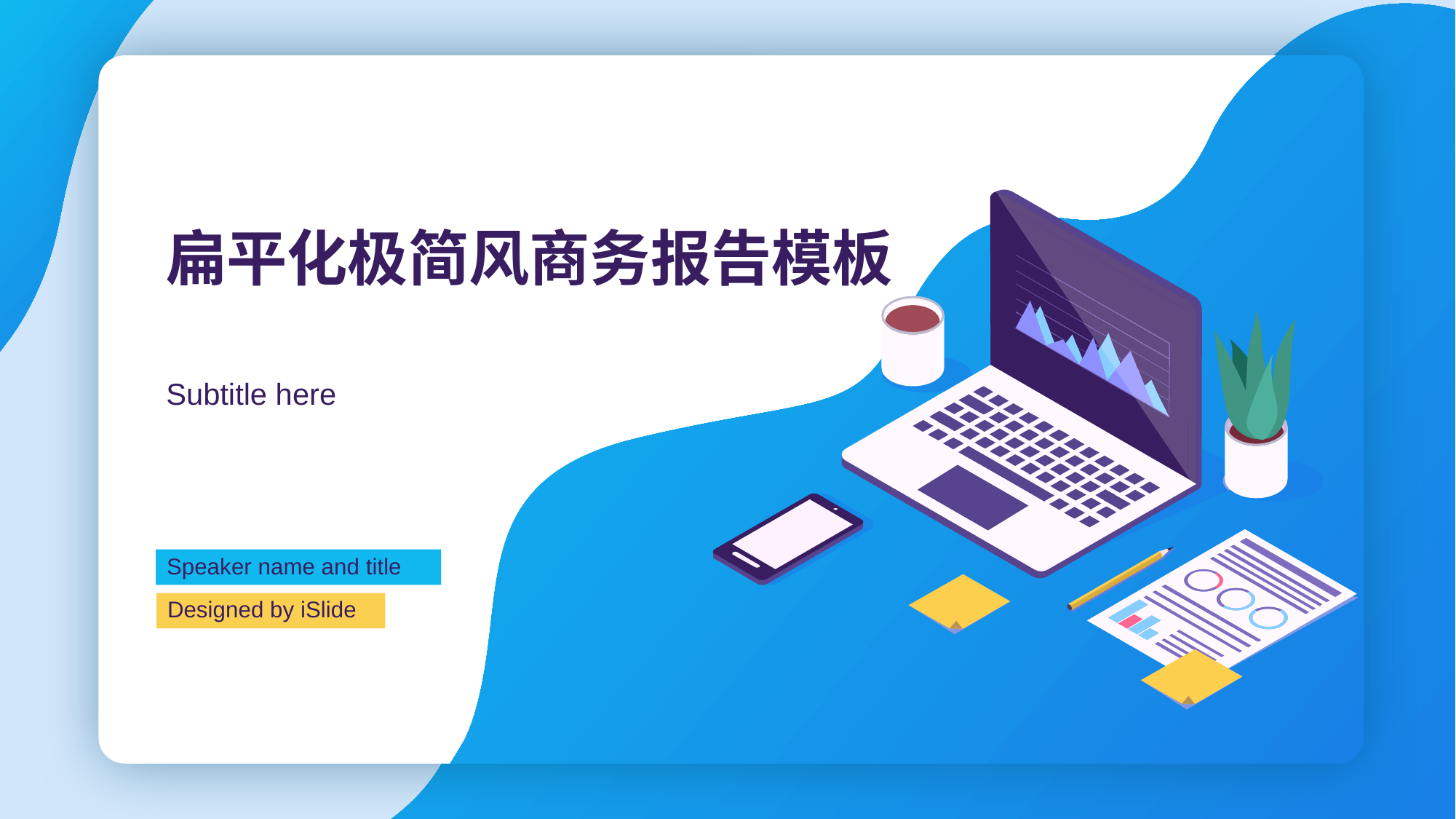

# 扁平化极简风商务报告模板
Subtitle here
Speaker name and title
Designed by iSlide